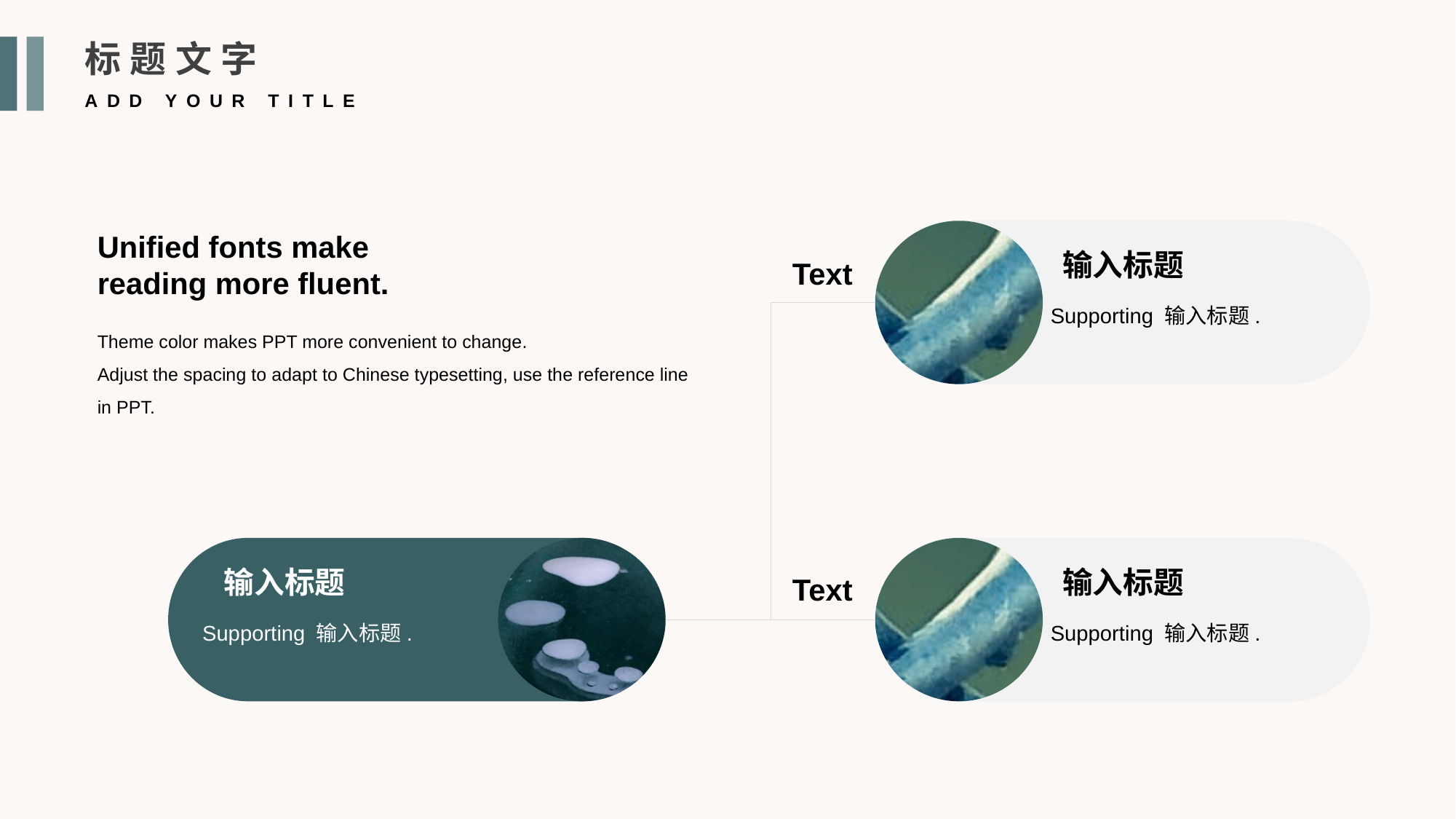

标题文字
ADD YOUR TITLE

Unified fonts make
reading more fluent.

            Supporting 输入标题.

输入标题
Text
Theme color makes PPT more convenient to change.
Adjust the spacing to adapt to Chinese typesetting, use the reference line in PPT.

Supporting 输入标题.

            Supporting 输入标题.

Text
输入标题
输入标题